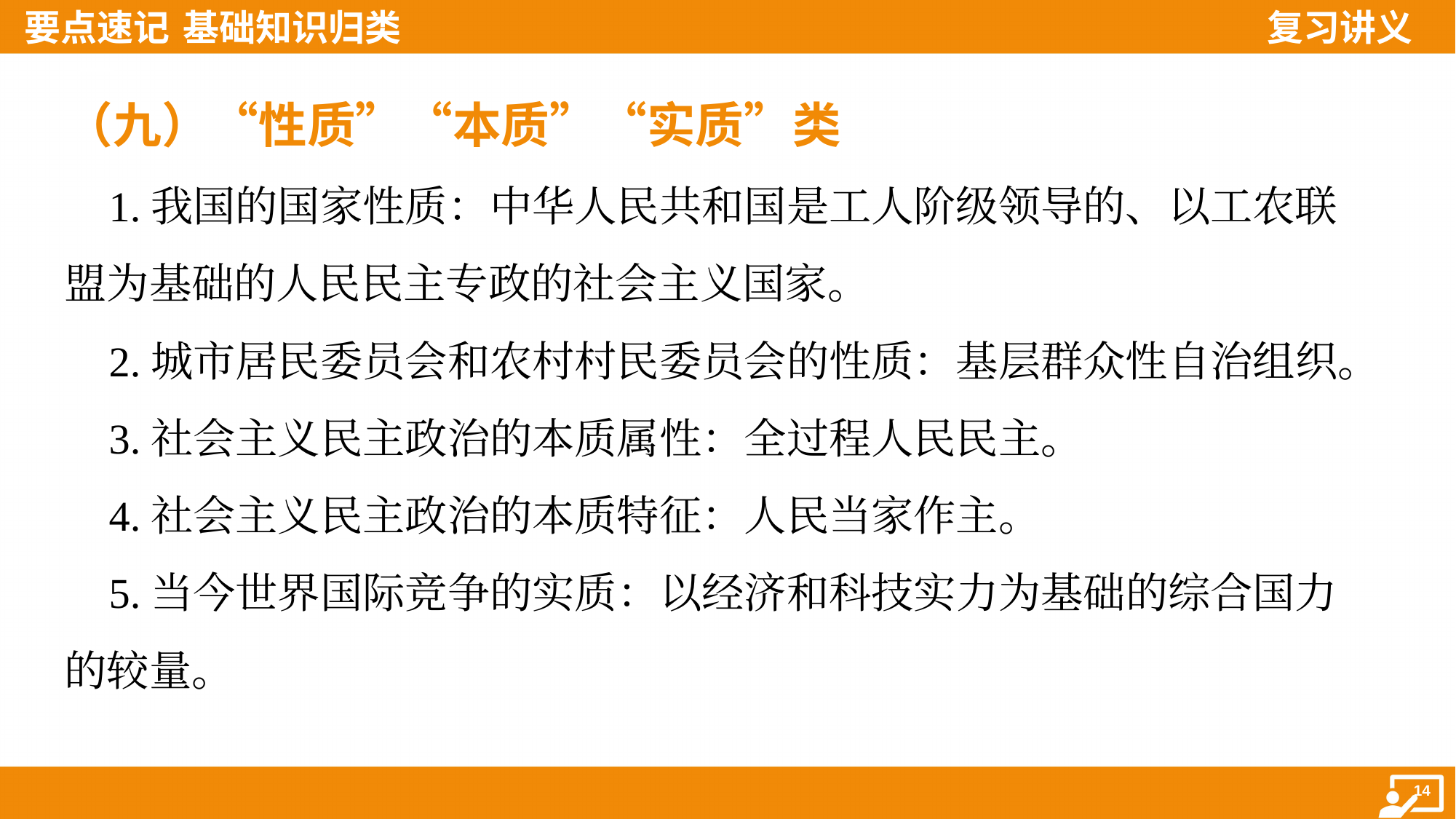

（九）“性质”“本质”“实质”类
    1.我国的国家性质：中华人民共和国是工人阶级领导的、以工农联
盟为基础的人民民主专政的社会主义国家。
    2.城市居民委员会和农村村民委员会的性质：基层群众性自治组织。
    3.社会主义民主政治的本质属性：全过程人民民主。
    4.社会主义民主政治的本质特征：人民当家作主。
    5.当今世界国际竞争的实质：以经济和科技实力为基础的综合国力
的较量。